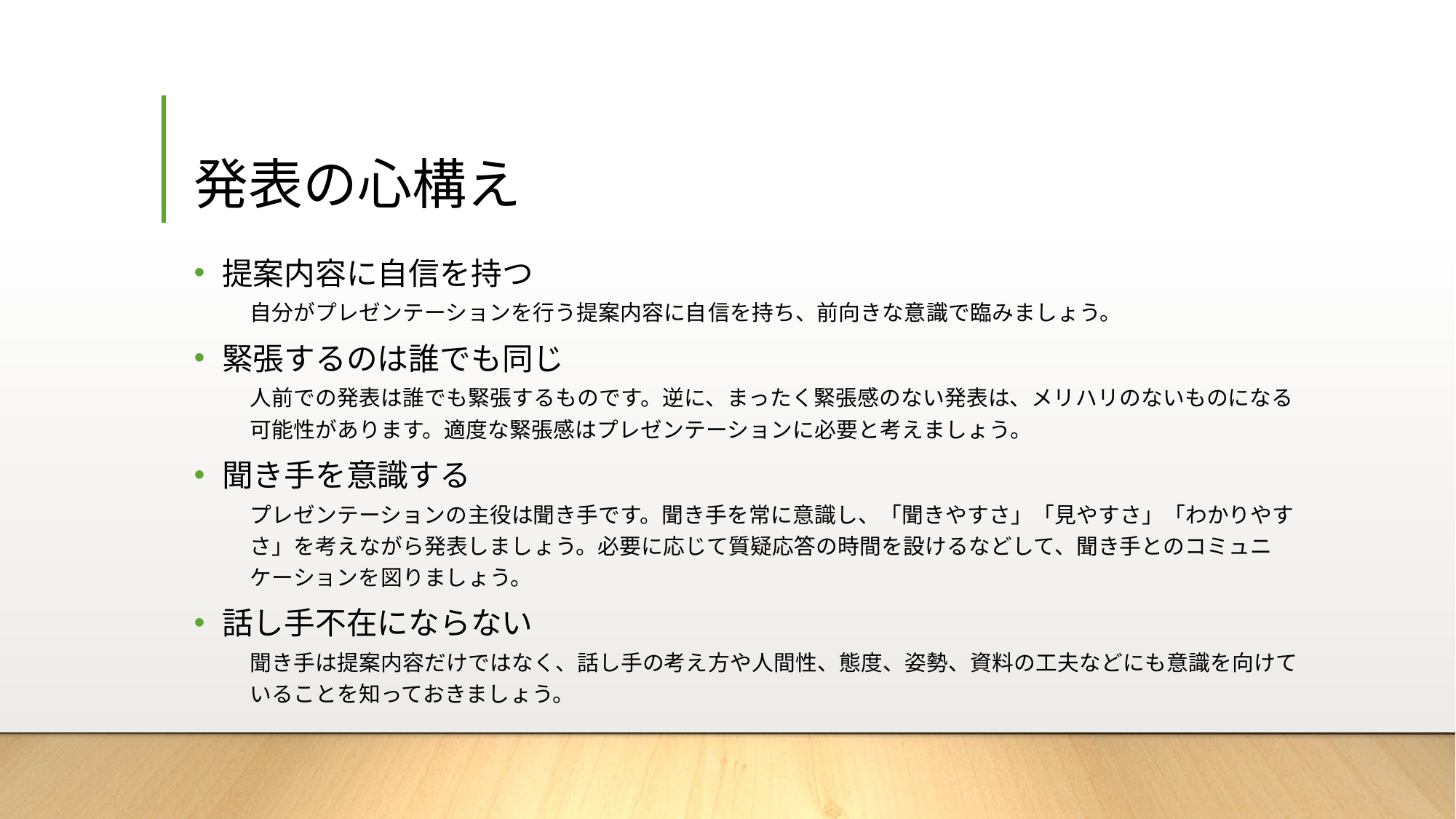

# 発表の心構え
提案内容に自信を持つ
自分がプレゼンテーションを行う提案内容に自信を持ち、前向きな意識で臨みましょう。
緊張するのは誰でも同じ
人前での発表は誰でも緊張するものです。逆に、まったく緊張感のない発表は、メリハリのないものになる可能性があります。適度な緊張感はプレゼンテーションに必要と考えましょう。
聞き手を意識する
プレゼンテーションの主役は聞き手です。聞き手を常に意識し、「聞きやすさ」「見やすさ」「わかりやすさ」を考えながら発表しましょう。必要に応じて質疑応答の時間を設けるなどして、聞き手とのコミュニケーションを図りましょう。
話し手不在にならない
聞き手は提案内容だけではなく、話し手の考え方や人間性、態度、姿勢、資料の工夫などにも意識を向けていることを知っておきましょう。